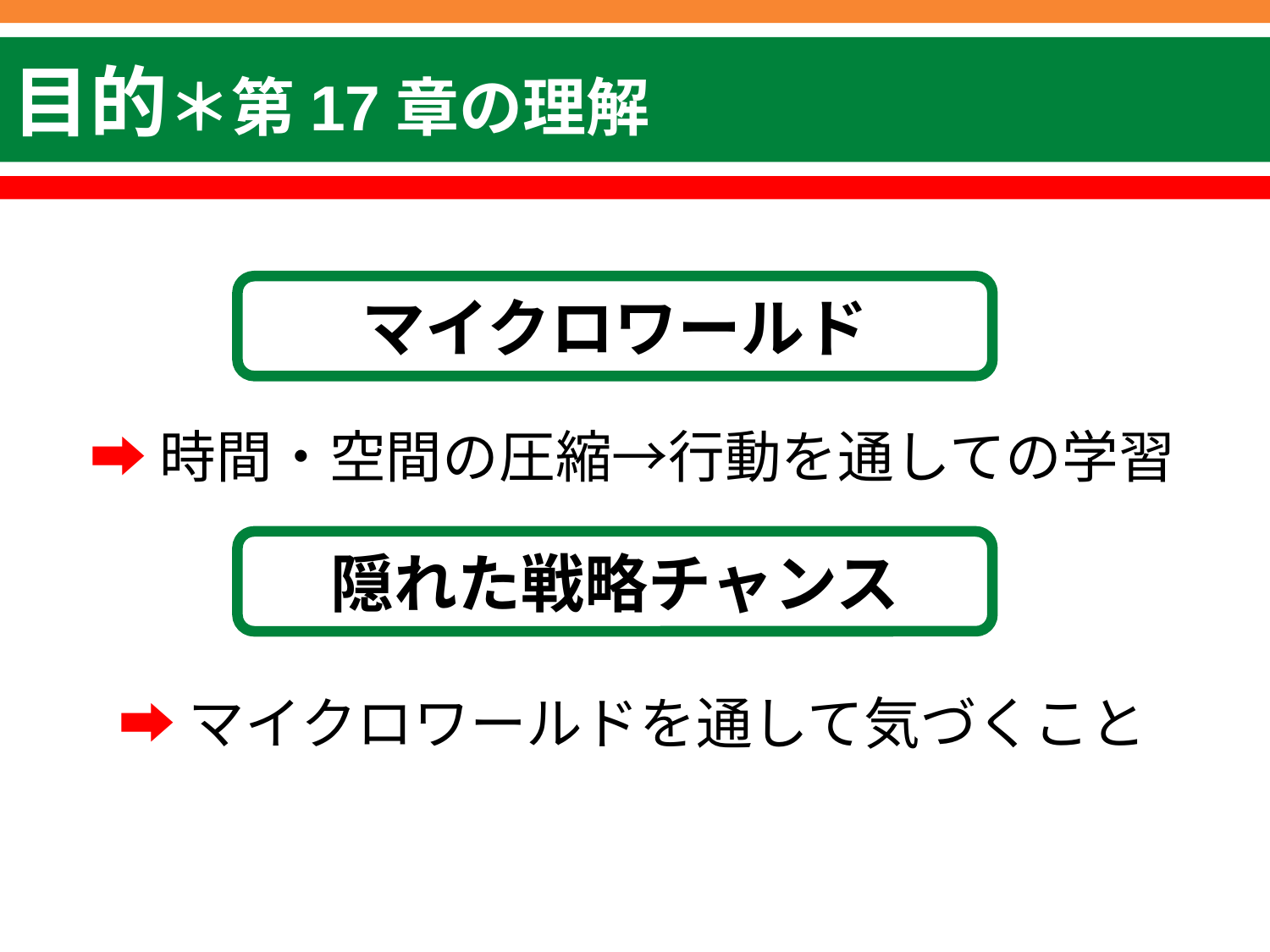

目的＊第17章の理解

マイクロワールド
➡時間・空間の圧縮→行動を通しての学習
隠れた戦略チャンス
➡マイクロワールドを通して気づくこと